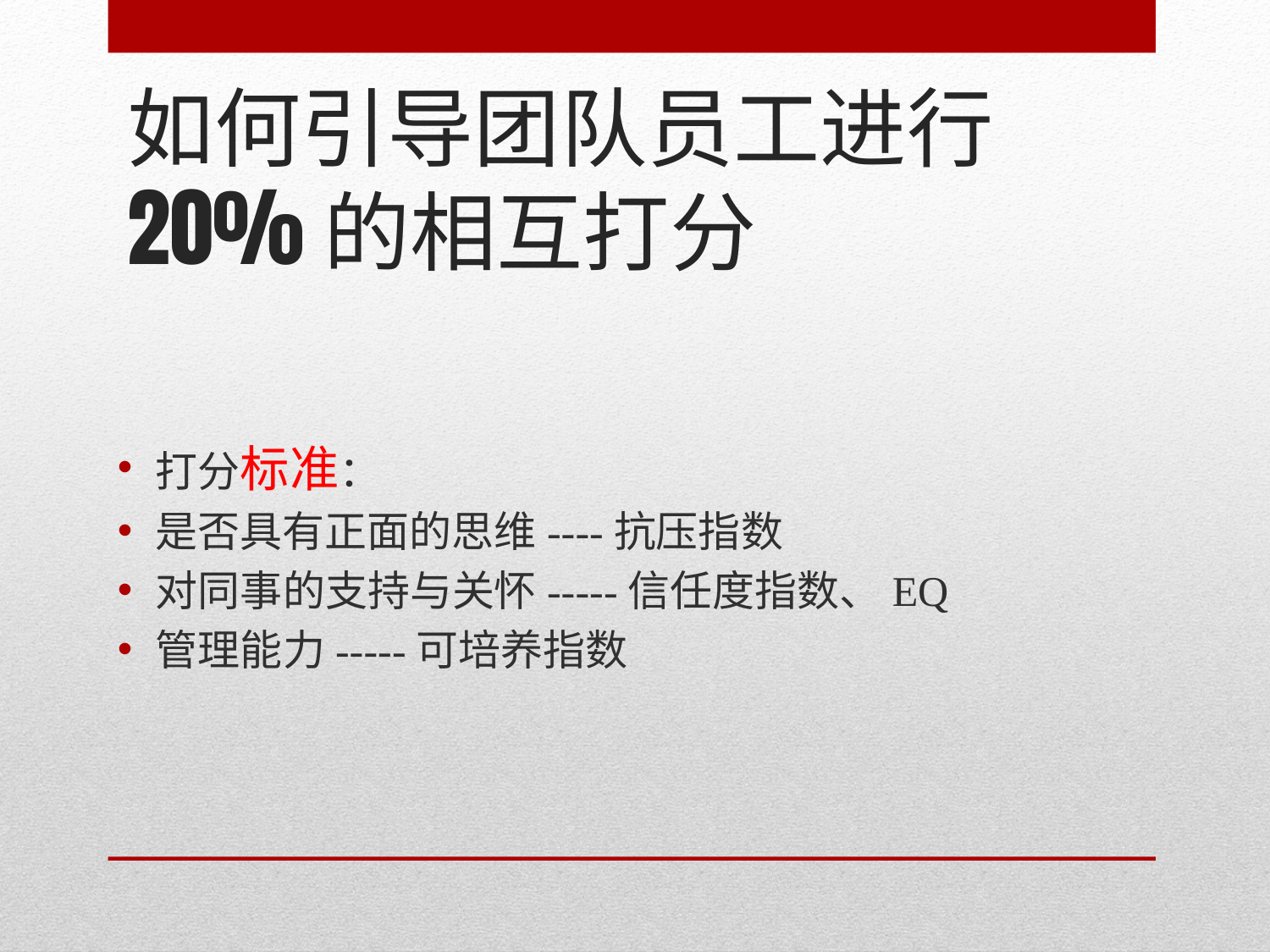

# 如何引导团队员工进行20%的相互打分
打分标准：
是否具有正面的思维----抗压指数
对同事的支持与关怀-----信任度指数、EQ
管理能力-----可培养指数